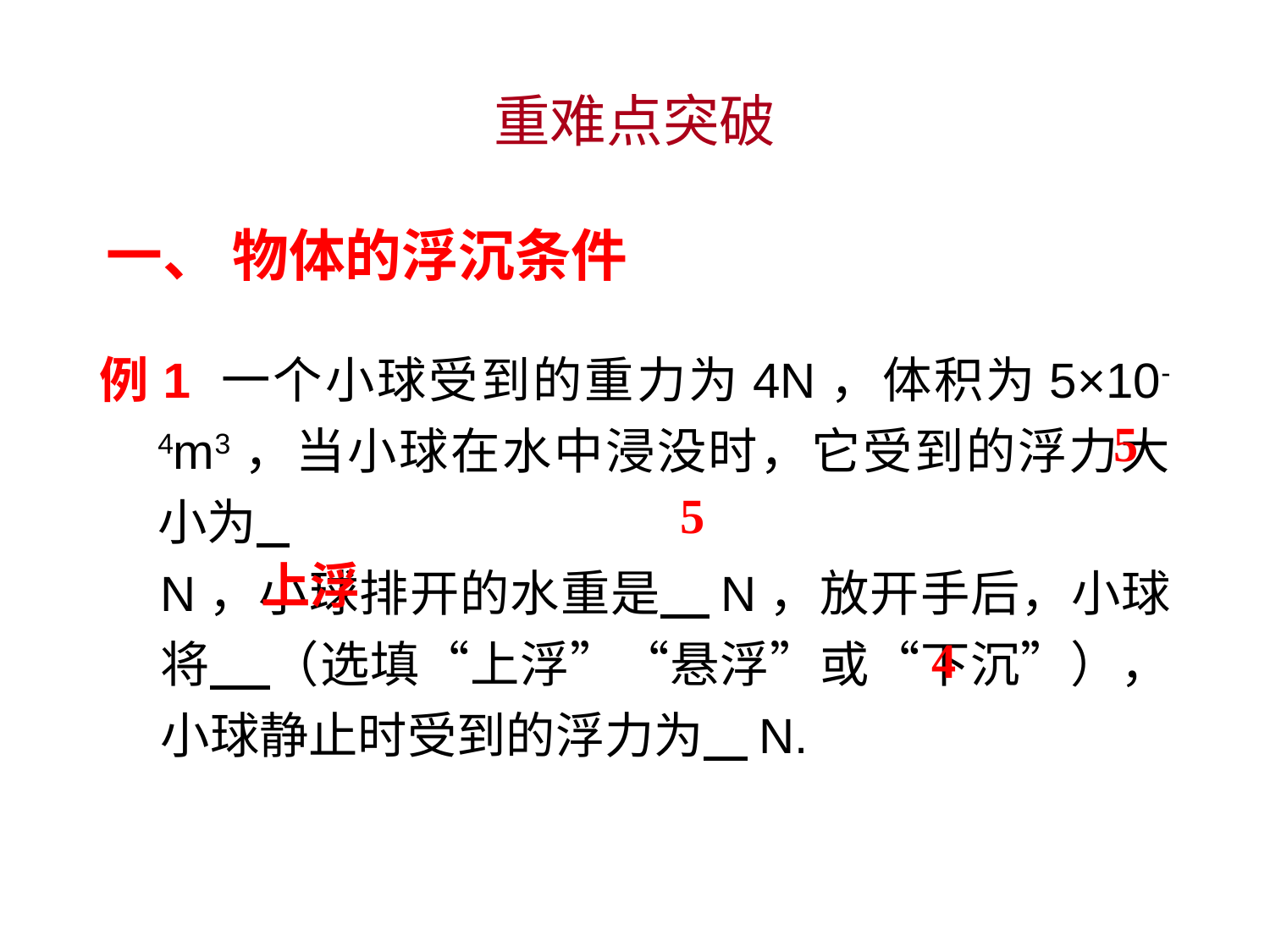

重难点突破
一、 物体的浮沉条件
例1 一个小球受到的重力为4N，体积为5×10-4m3，当小球在水中浸没时，它受到的浮力大小为   .
 N，小球排开的水重是    N，放开手后，小球将     （选填“上浮”“悬浮”或“下沉”），小球静止时受到的浮力为    N.
5
5
上浮
4